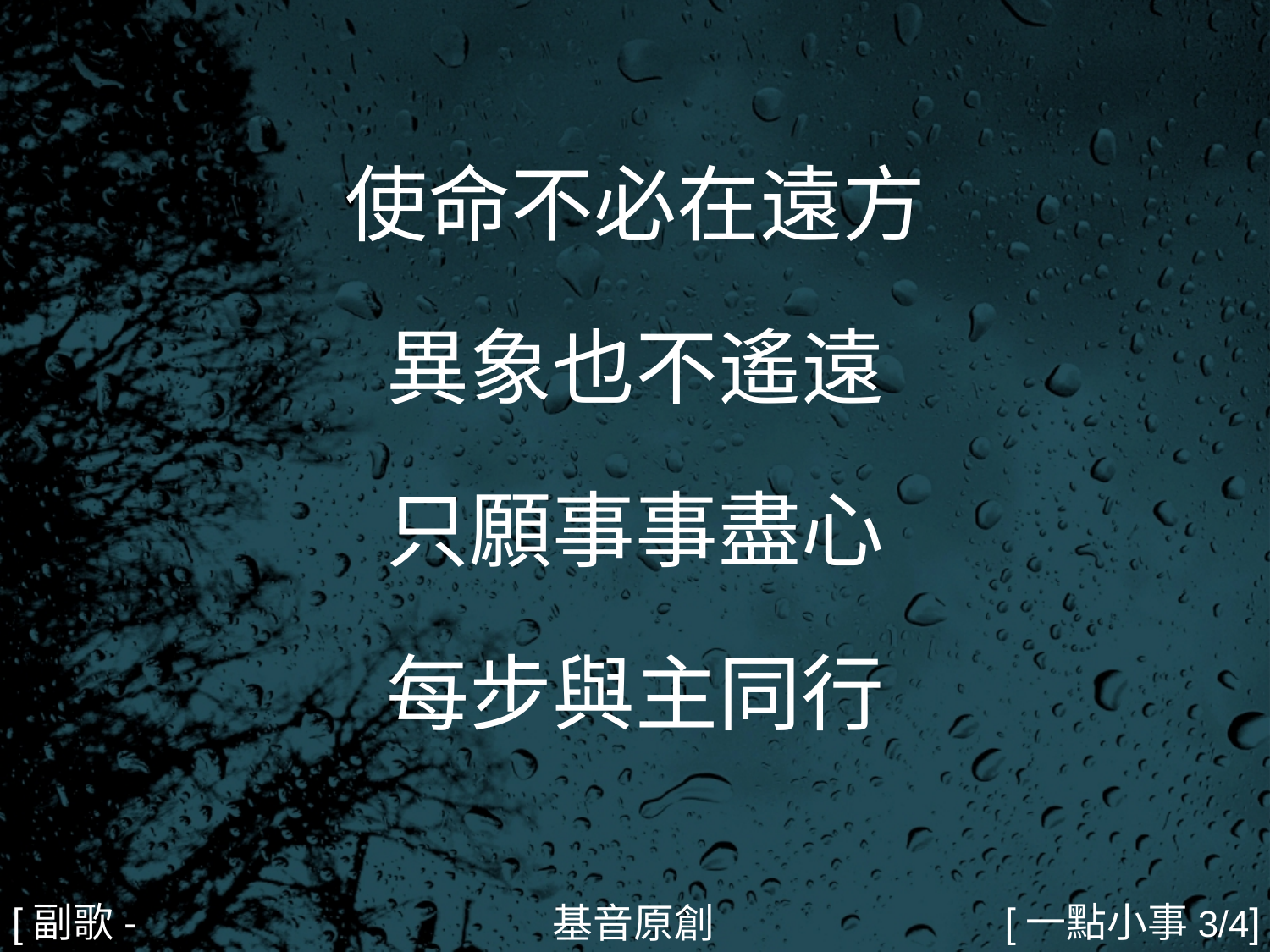

使命不必在遠方

異象也不遙遠

只願事事盡心

每步與主同行

#

[副歌-1]
[一點小事3/4]
基音原創